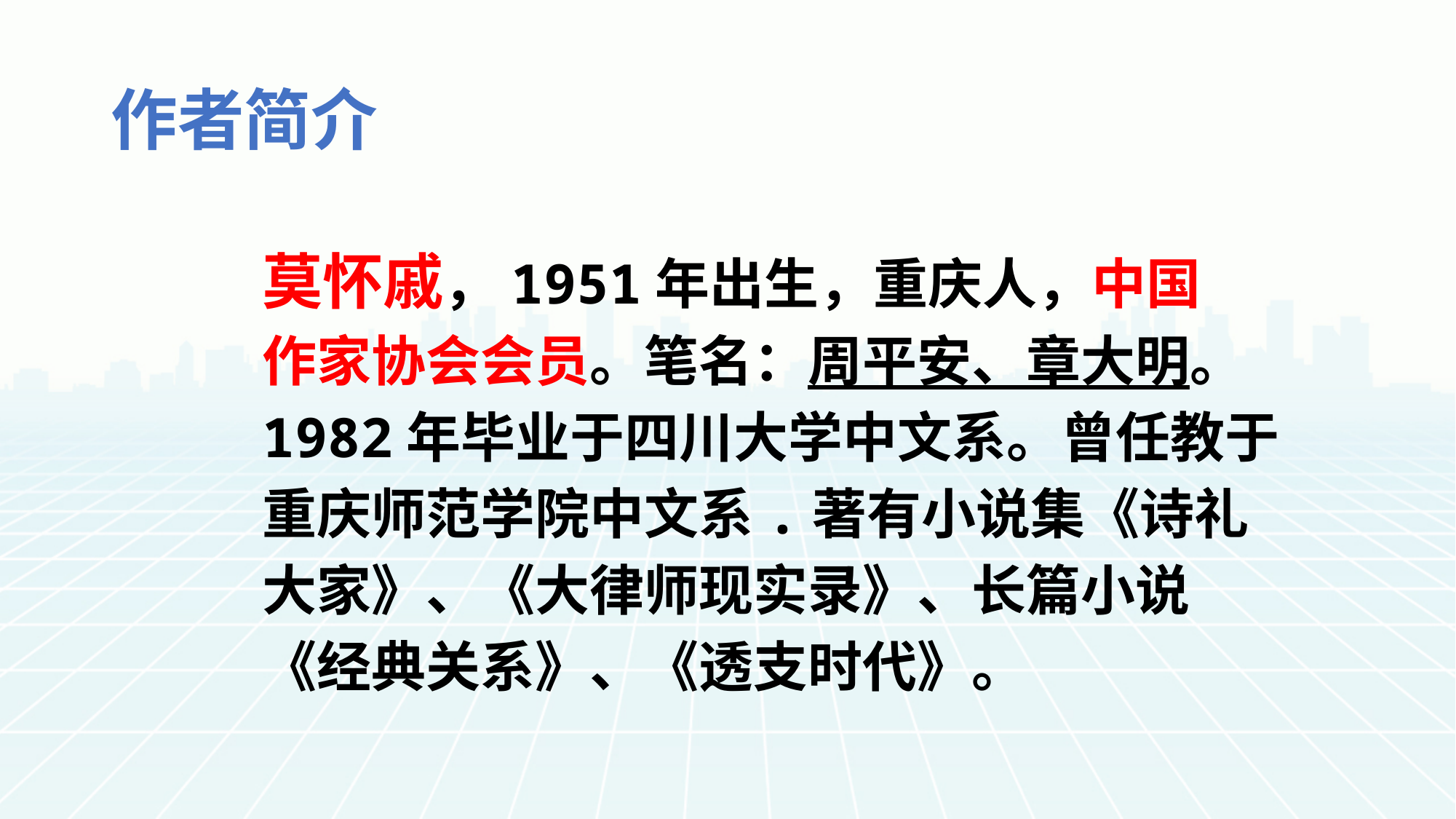

# 作者简介
莫怀戚，1951年出生，重庆人，中国
作家协会会员。笔名：周平安、章大明。
1982年毕业于四川大学中文系。曾任教于
重庆师范学院中文系.著有小说集《诗礼
大家》、《大律师现实录》、长篇小说
《经典关系》、《透支时代》。